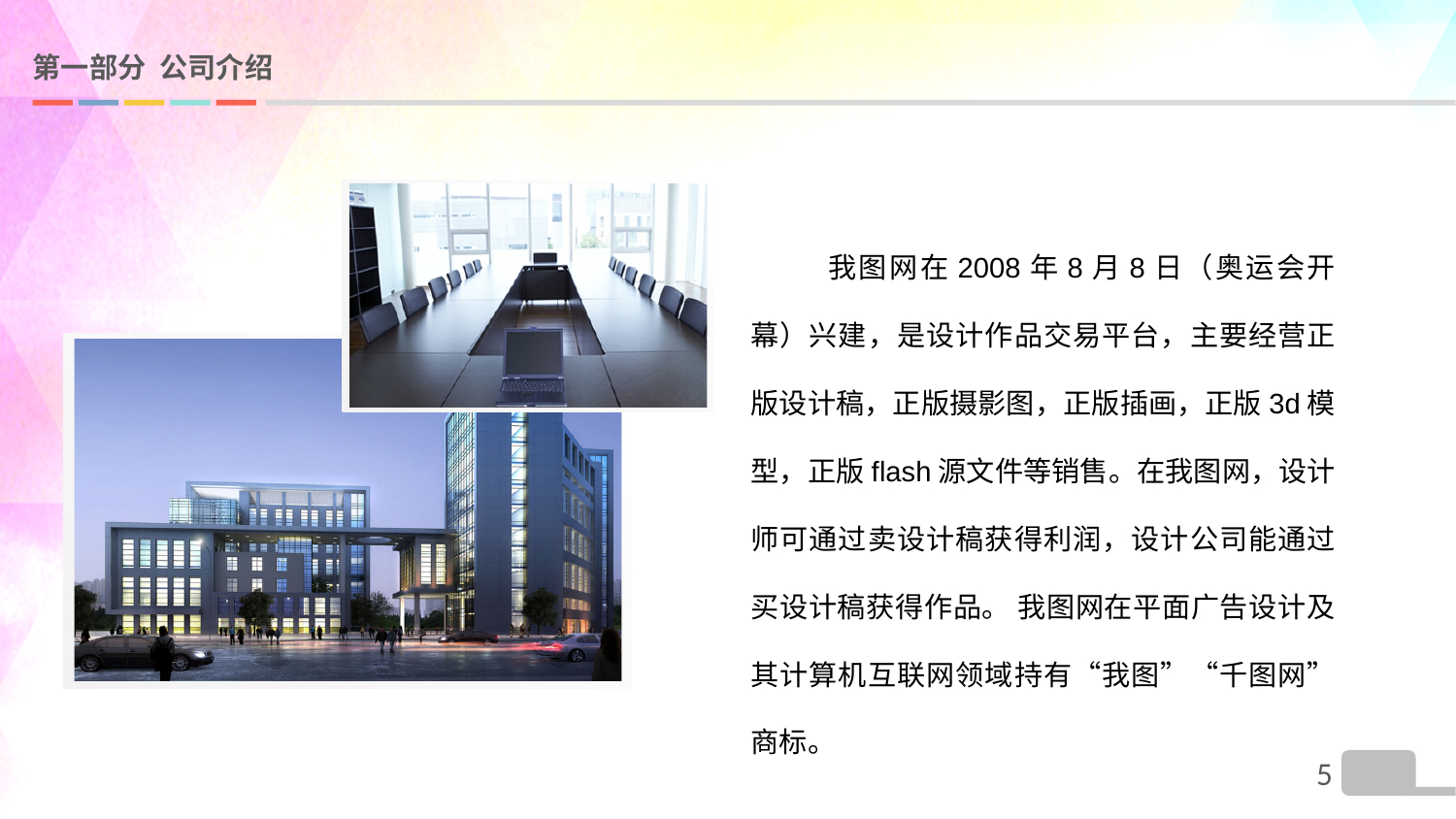

# 第一部分  公司介绍

        我图网在2008年8月8日（奥运会开幕）兴建，是设计作品交易平台，主要经营正版设计稿，正版摄影图，正版插画，正版3d模型，正版flash源文件等销售。在我图网，设计师可通过卖设计稿获得利润，设计公司能通过买设计稿获得作品。 我图网在平面广告设计及其计算机互联网领域持有“我图”“千图网”商标。